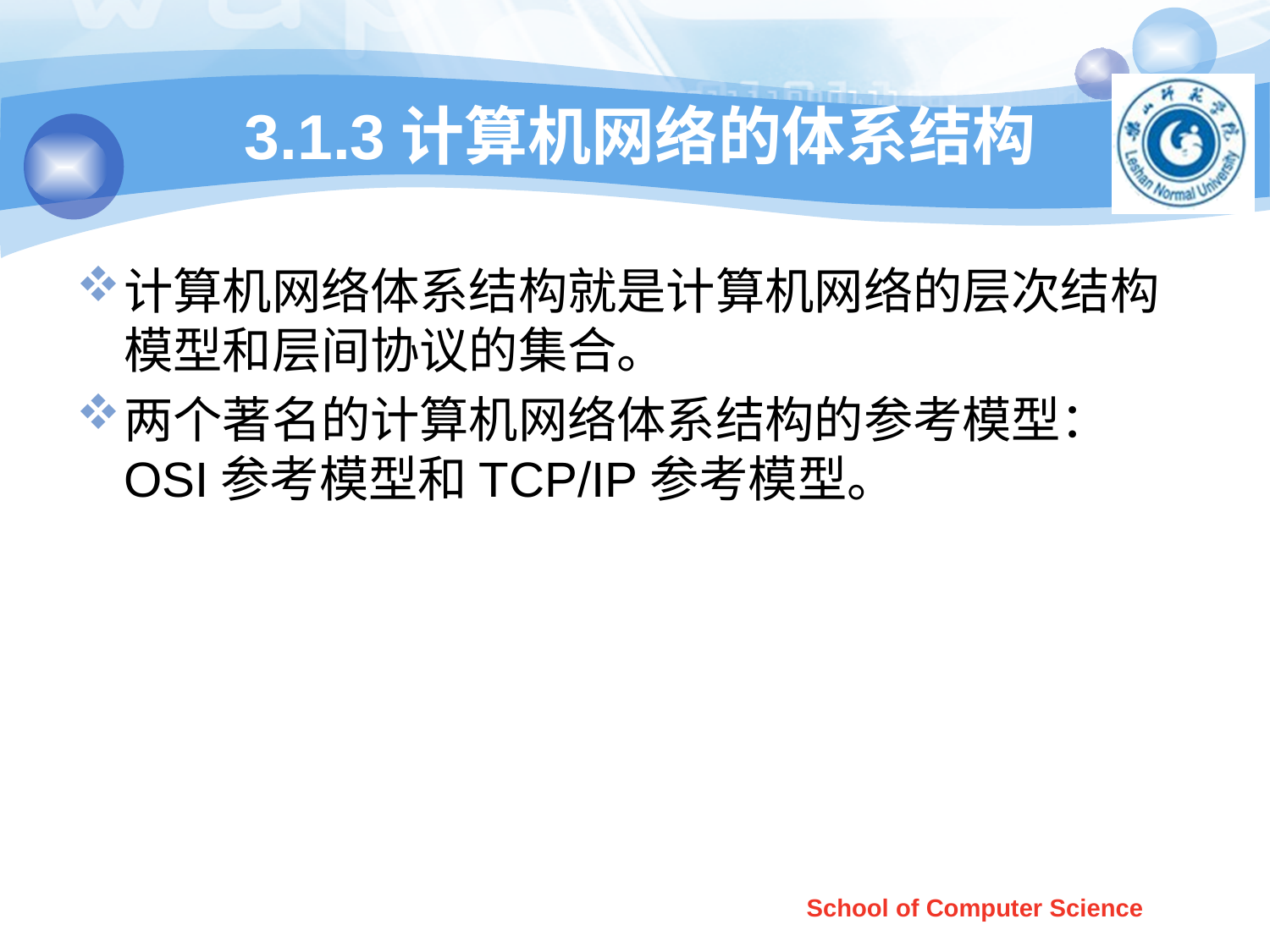

# 3.1.3计算机网络的体系结构
计算机网络体系结构就是计算机网络的层次结构模型和层间协议的集合。
两个著名的计算机网络体系结构的参考模型：OSI参考模型和TCP/IP参考模型。
School of Computer Science